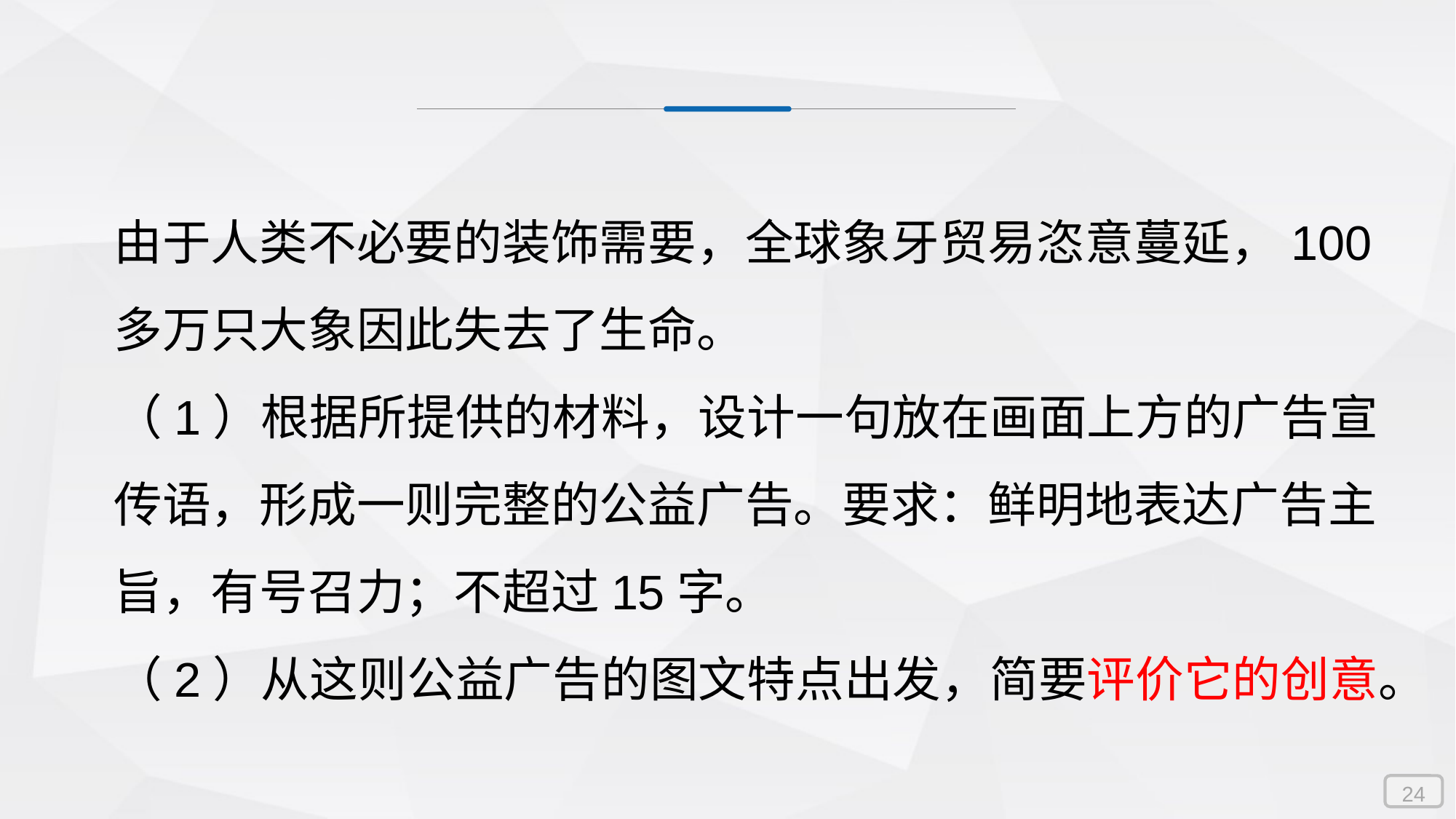

由于人类不必要的装饰需要，全球象牙贸易恣意蔓延，100多万只大象因此失去了生命。
（1）根据所提供的材料，设计一句放在画面上方的广告宣传语，形成一则完整的公益广告。要求：鲜明地表达广告主旨，有号召力；不超过15字。
（2）从这则公益广告的图文特点出发，简要评价它的创意。